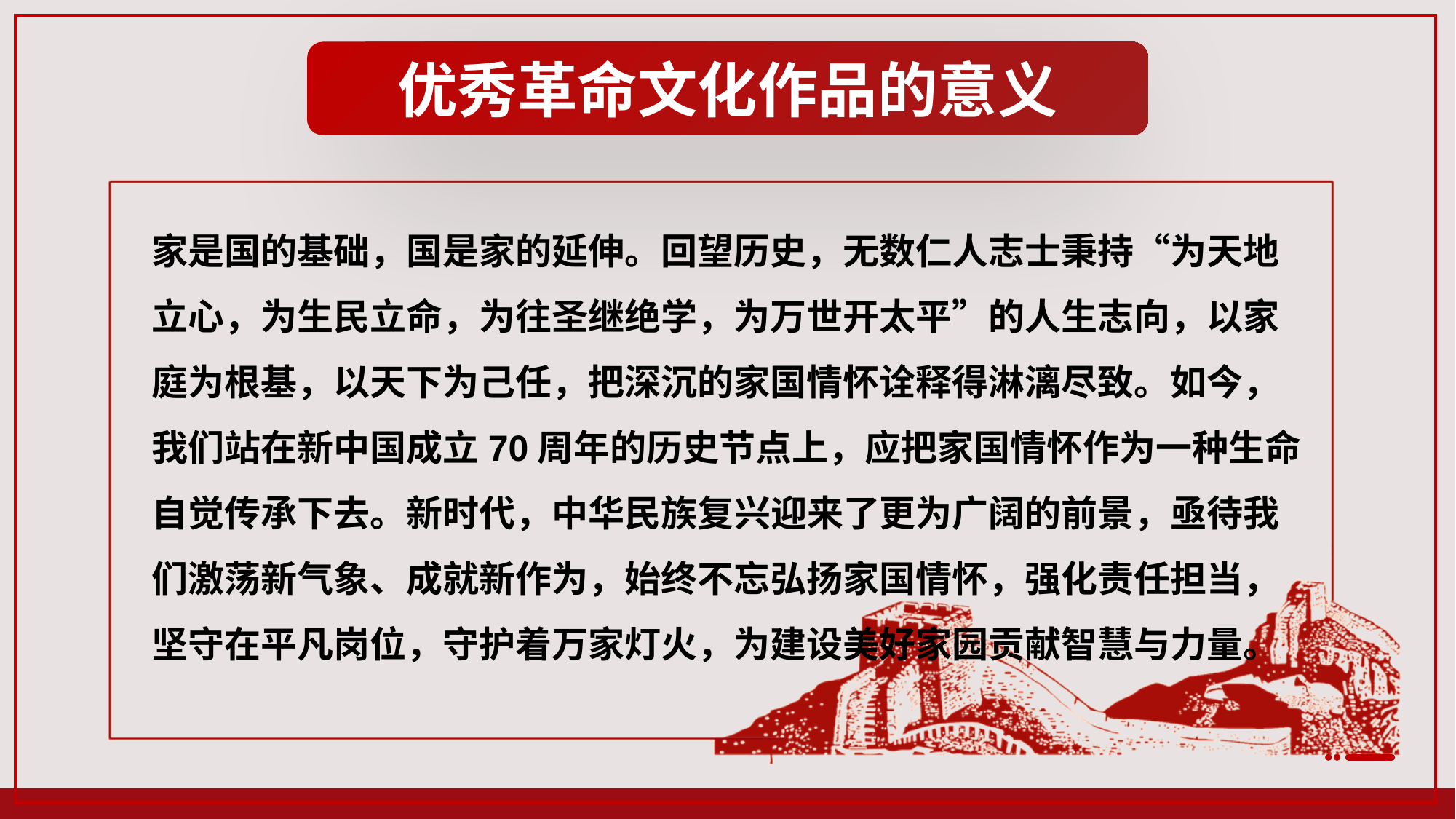

优秀革命文化作品的意义
家是国的基础，国是家的延伸。回望历史，无数仁人志士秉持“为天地立心，为生民立命，为往圣继绝学，为万世开太平”的人生志向，以家庭为根基，以天下为己任，把深沉的家国情怀诠释得淋漓尽致。如今，我们站在新中国成立70周年的历史节点上，应把家国情怀作为一种生命自觉传承下去。新时代，中华民族复兴迎来了更为广阔的前景，亟待我们激荡新气象、成就新作为，始终不忘弘扬家国情怀，强化责任担当，坚守在平凡岗位，守护着万家灯火，为建设美好家园贡献智慧与力量。